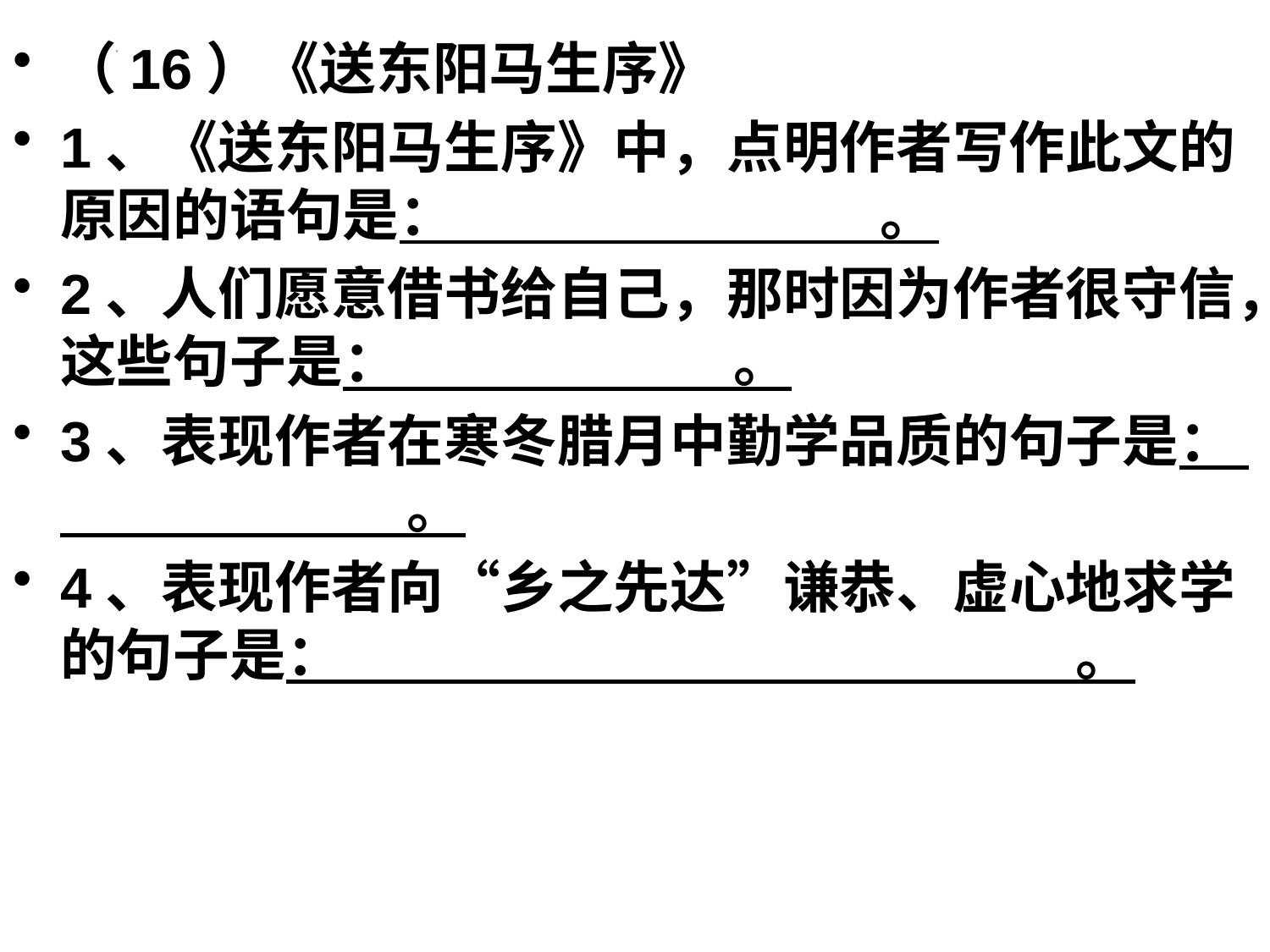

（16）《送东阳马生序》
1、《送东阳马生序》中，点明作者写作此文的原因的语句是：                                 。
2、人们愿意借书给自己，那时因为作者很守信，这些句子是：                          。
3、表现作者在寒冬腊月中勤学品质的句子是：                             。
4、表现作者向“乡之先达”谦恭、虚心地求学的句子是：                                                         。
#